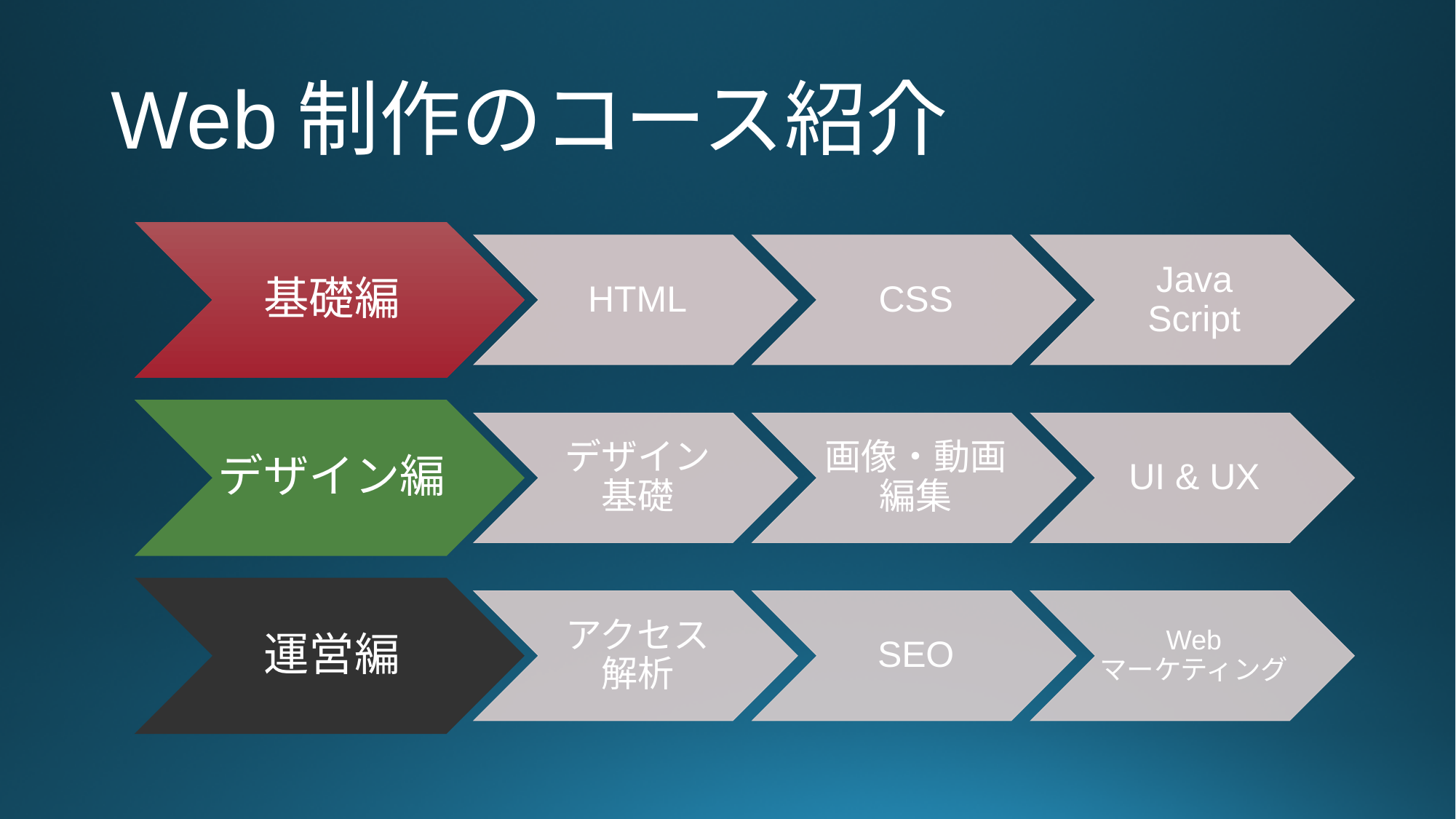

# Web制作のコース紹介
基礎編
HTML
CSS
Java
Script
デザイン編
デザイン
基礎
画像・動画
編集
UI & UX
運営編
アクセス
解析
SEO
Web
マーケティング